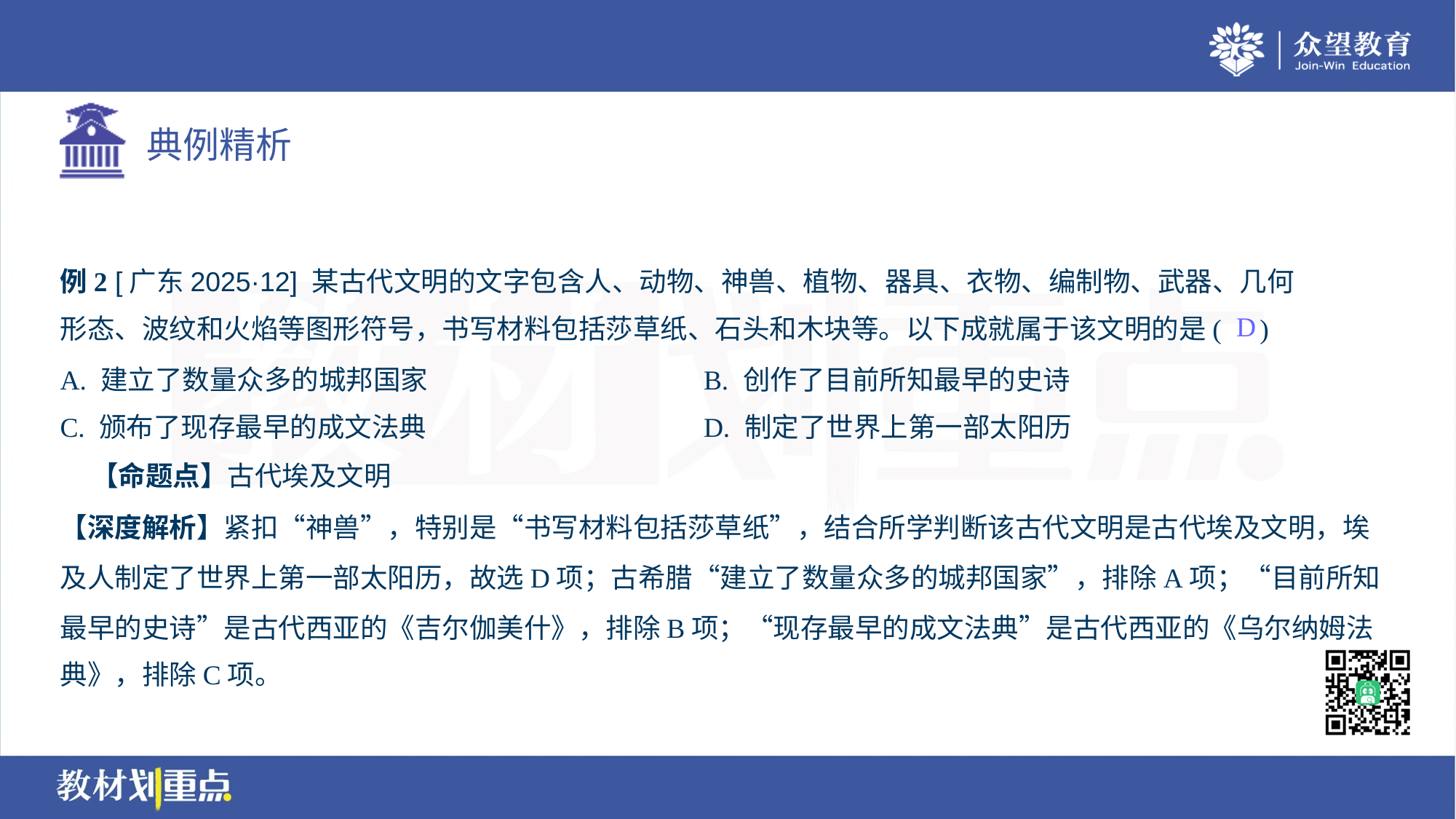

例2 [广东2025·12] 某古代文明的文字包含人、动物、神兽、植物、器具、衣物、编制物、武器、几何
形态、波纹和火焰等图形符号，书写材料包括莎草纸、石头和木块等。以下成就属于该文明的是(     )
D
A. 建立了数量众多的城邦国家	B. 创作了目前所知最早的史诗
C. 颁布了现存最早的成文法典	D. 制定了世界上第一部太阳历
    【命题点】古代埃及文明
【深度解析】紧扣“神兽”，特别是“书写材料包括莎草纸”，结合所学判断该古代文明是古代埃及文明，埃
及人制定了世界上第一部太阳历，故选D项；古希腊“建立了数量众多的城邦国家”，排除A项；“目前所知
最早的史诗”是古代西亚的《吉尔伽美什》，排除B项；“现存最早的成文法典”是古代西亚的《乌尔纳姆法
典》，排除C项。